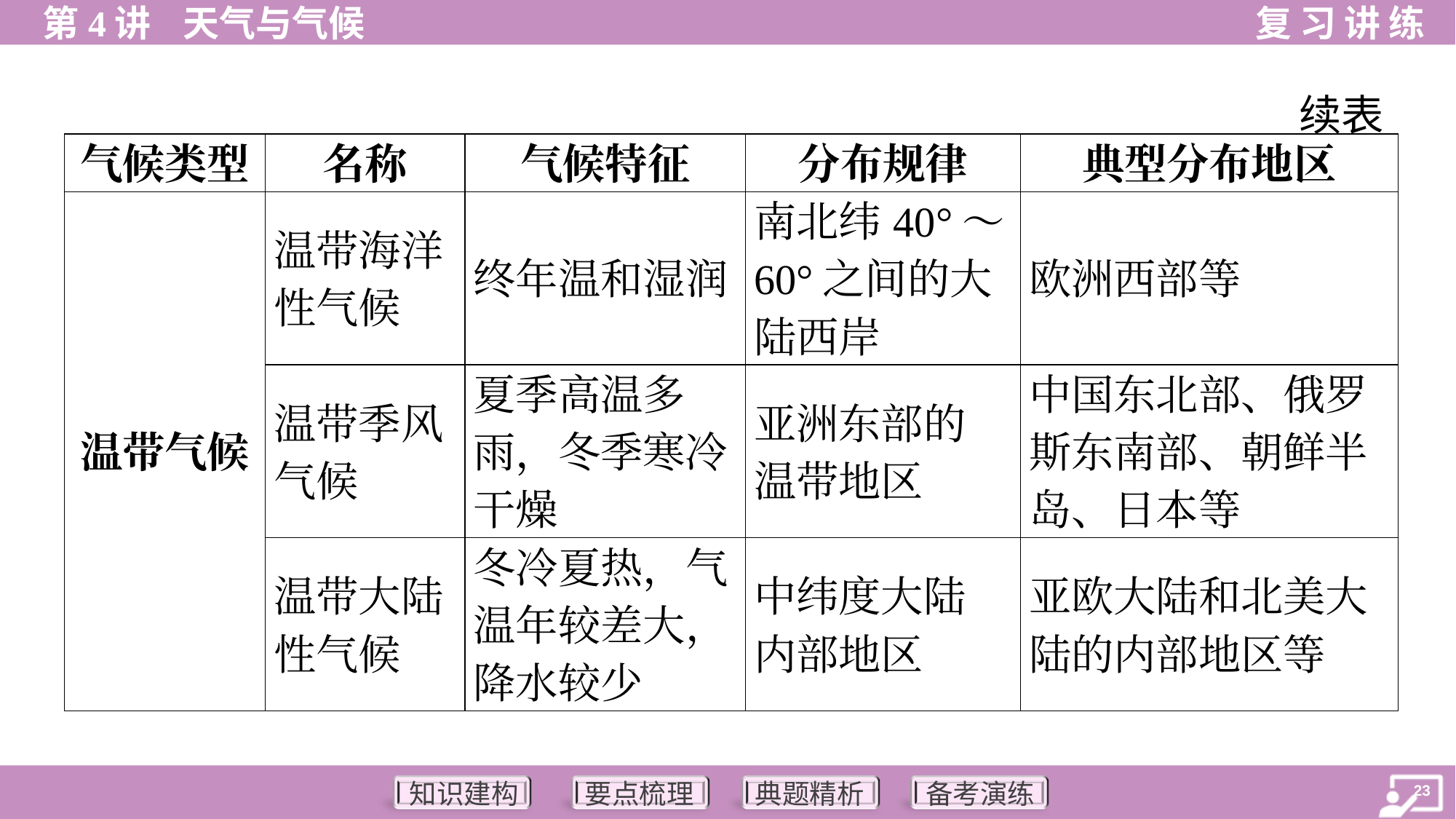

续表
| 气候类型 | 名称 | 气候特征 | 分布规律 | 典型分布地区 |
| --- | --- | --- | --- | --- |
| 温带气候 | 温带海洋 性气候 | 终年温和湿润 | 南北纬40°～60°之间的大陆西岸 | 欧洲西部等 |
|  | 温带季风 气候 | 夏季高温多 雨，冬季寒冷 干燥 | 亚洲东部的 温带地区 | 中国东北部、俄罗 斯东南部、朝鲜半 岛、日本等 |
|  | 温带大陆 性气候 | 冬冷夏热，气 温年较差大， 降水较少 | 中纬度大陆 内部地区 | 亚欧大陆和北美大 陆的内部地区等 |